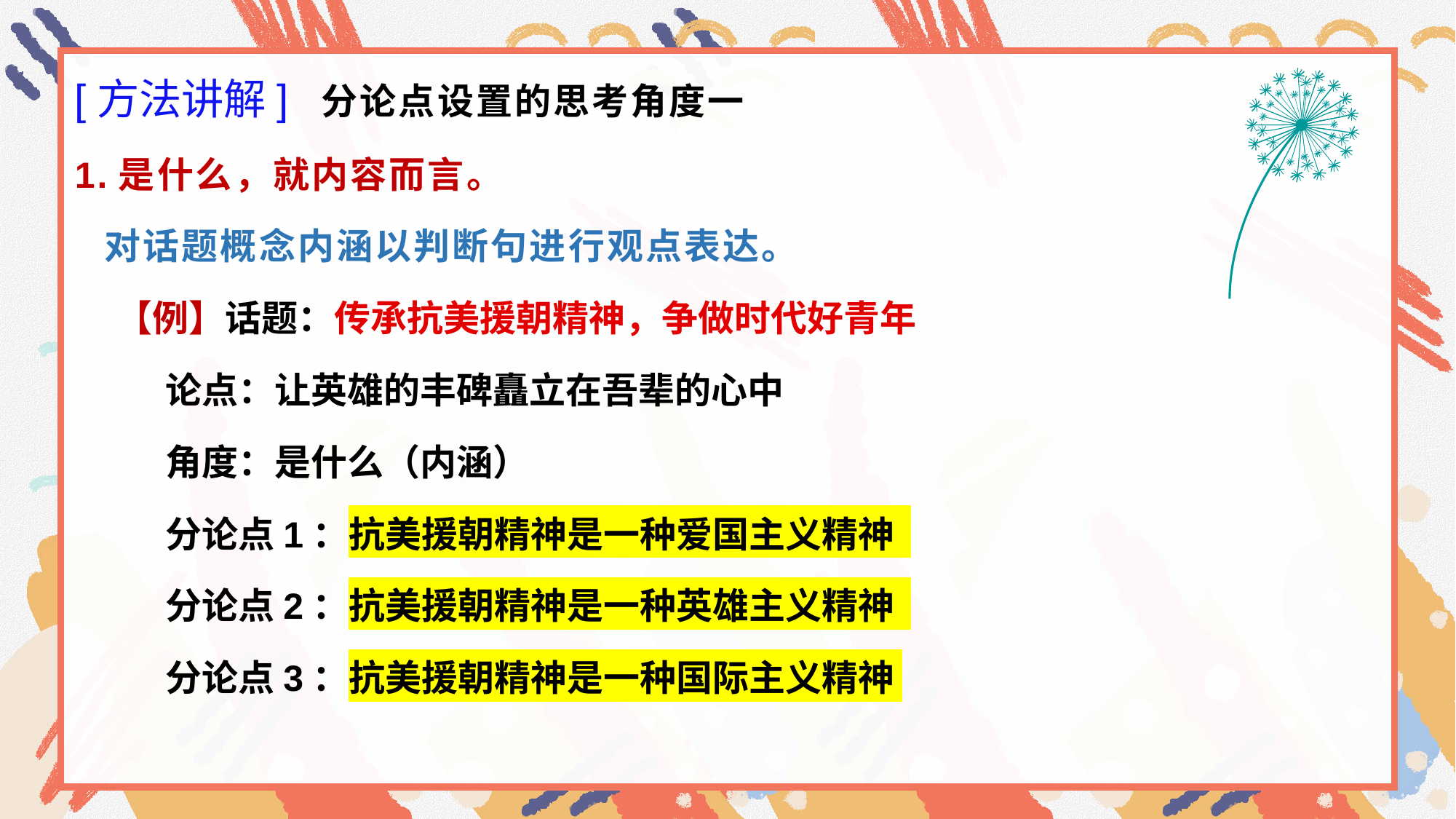

[方法讲解]  分论点设置的思考角度一
1.是什么，就内容而言。
  对话题概念内涵以判断句进行观点表达。
    【例】话题：传承抗美援朝精神，争做时代好青年
          论点：让英雄的丰碑矗立在吾辈的心中
          角度：是什么（内涵）
          分论点1：抗美援朝精神是一种爱国主义精神
          分论点2：抗美援朝精神是一种英雄主义精神
          分论点3：抗美援朝精神是一种国际主义精神